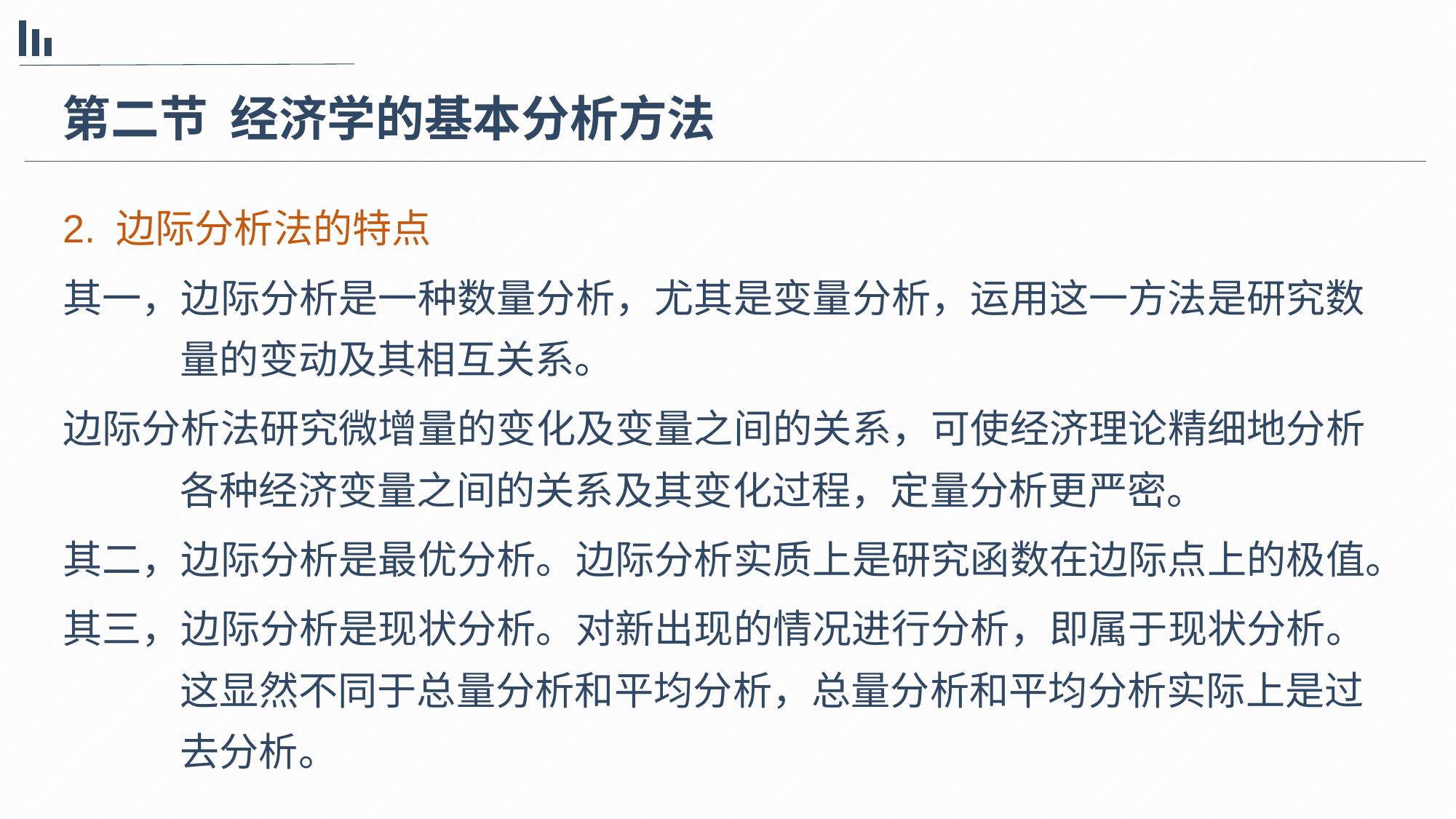

第二节  经济学的基本分析方法
2. 边际分析法的特点
其一，边际分析是一种数量分析，尤其是变量分析，运用这一方法是研究数量的变动及其相互关系。
边际分析法研究微增量的变化及变量之间的关系，可使经济理论精细地分析各种经济变量之间的关系及其变化过程，定量分析更严密。
其二，边际分析是最优分析。边际分析实质上是研究函数在边际点上的极值。
其三，边际分析是现状分析。对新出现的情况进行分析，即属于现状分析。这显然不同于总量分析和平均分析，总量分析和平均分析实际上是过去分析。